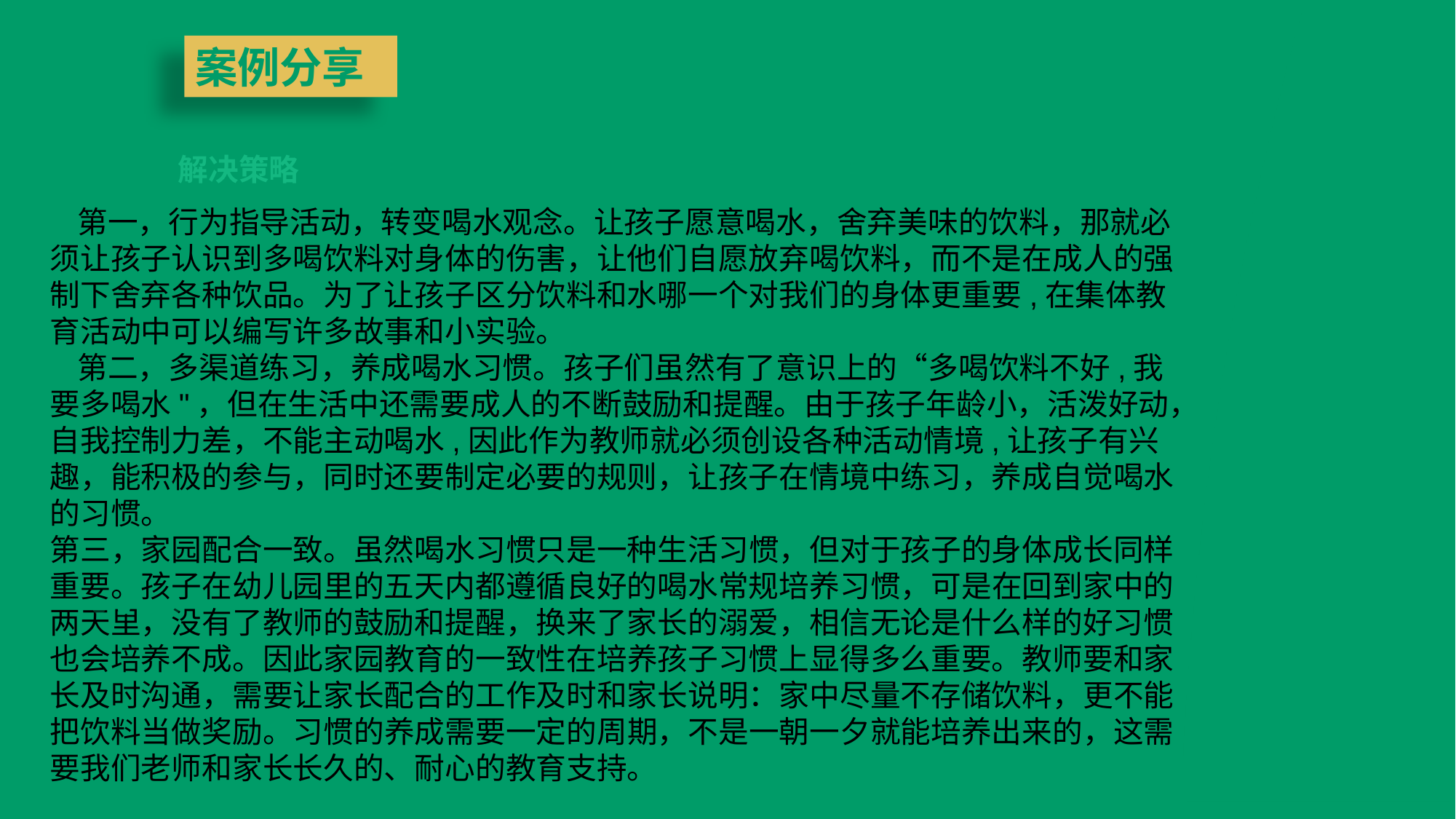

案例分享
解决策略

   第一，行为指导活动，转变喝水观念。让孩子愿意喝水，舍弃美味的饮料，那就必须让孩子认识到多喝饮料对身体的伤害，让他们自愿放弃喝饮料，而不是在成人的强制下舍弃各种饮品。为了让孩子区分饮料和水哪一个对我们的身体更重要,在集体教育活动中可以编写许多故事和小实验。
   第二，多渠道练习，养成喝水习惯。孩子们虽然有了意识上的“多喝饮料不好,我要多喝水"，但在生活中还需要成人的不断鼓励和提醒。由于孩子年龄小，活泼好动，自我控制力差，不能主动喝水,因此作为教师就必须创设各种活动情境,让孩子有兴趣，能积极的参与，同时还要制定必要的规则，让孩子在情境中练习，养成自觉喝水的习惯。
第三，家园配合一致。虽然喝水习惯只是一种生活习惯，但对于孩子的身体成长同样重要。孩子在幼儿园里的五天内都遵循良好的喝水常规培养习惯，可是在回到家中的两天里，没有了教师的鼓励和提醒，换来了家长的溺爱，相信无论是什么样的好习惯也会培养不成。因此家园教育的一致性在培养孩子习惯上显得多么重要。教师要和家长及时沟通，需要让家长配合的工作及时和家长说明：家中尽量不存储饮料，更不能把饮料当做奖励。习惯的养成需要一定的周期，不是一朝一夕就能培养出来的，这需要我们老师和家长长久的、耐心的教育支持。

INDUCTION TRAINING